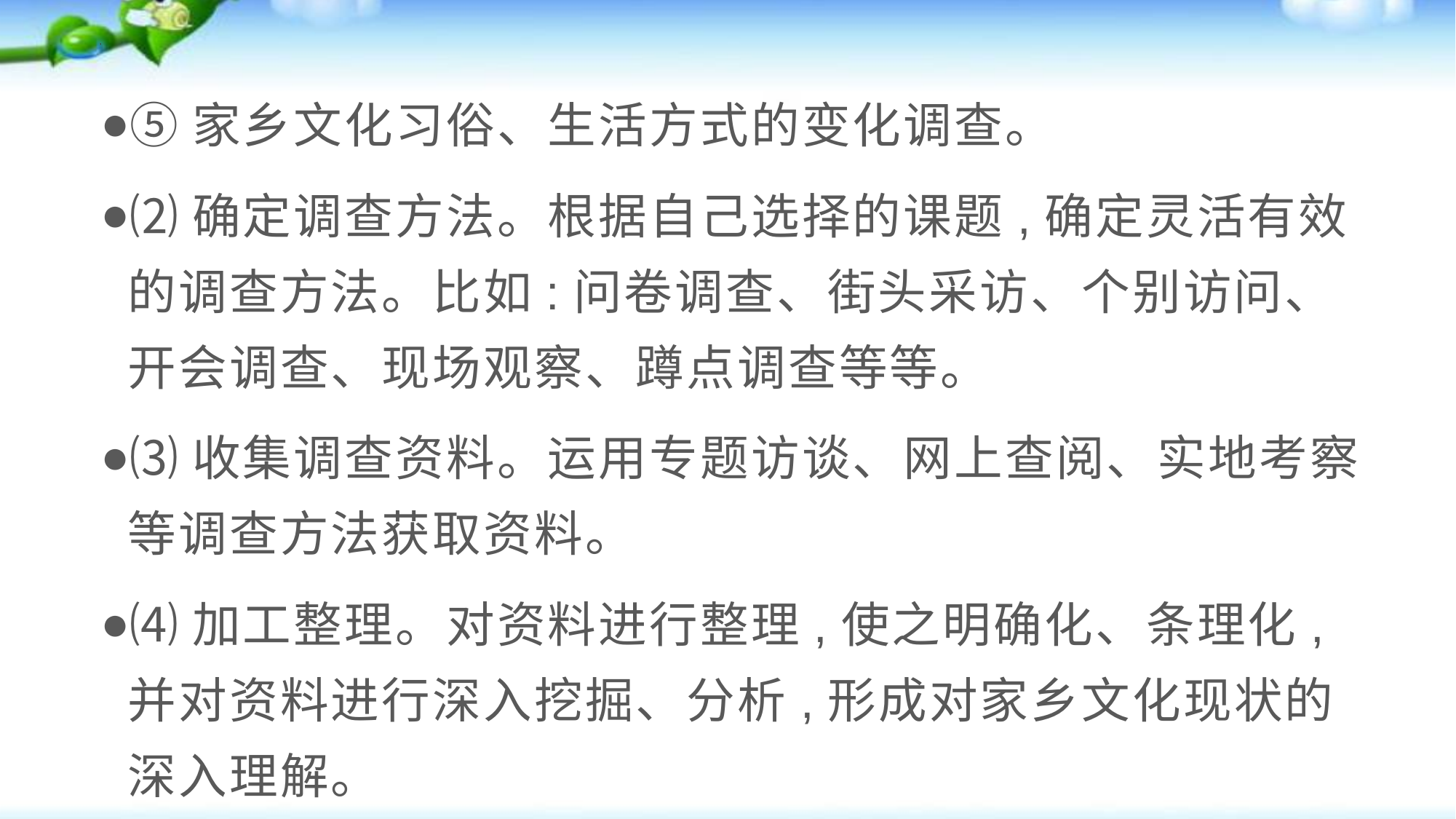

⑤家乡文化习俗、生活方式的变化调查。
⑵确定调查方法。根据自己选择的课题,确定灵活有效的调查方法。比如:问卷调查、街头采访、个别访问、开会调查、现场观察、蹲点调查等等。
⑶收集调查资料。运用专题访谈、网上查阅、实地考察等调查方法获取资料。
⑷加工整理。对资料进行整理,使之明确化、条理化,并对资料进行深入挖掘、分析,形成对家乡文化现状的深入理解。